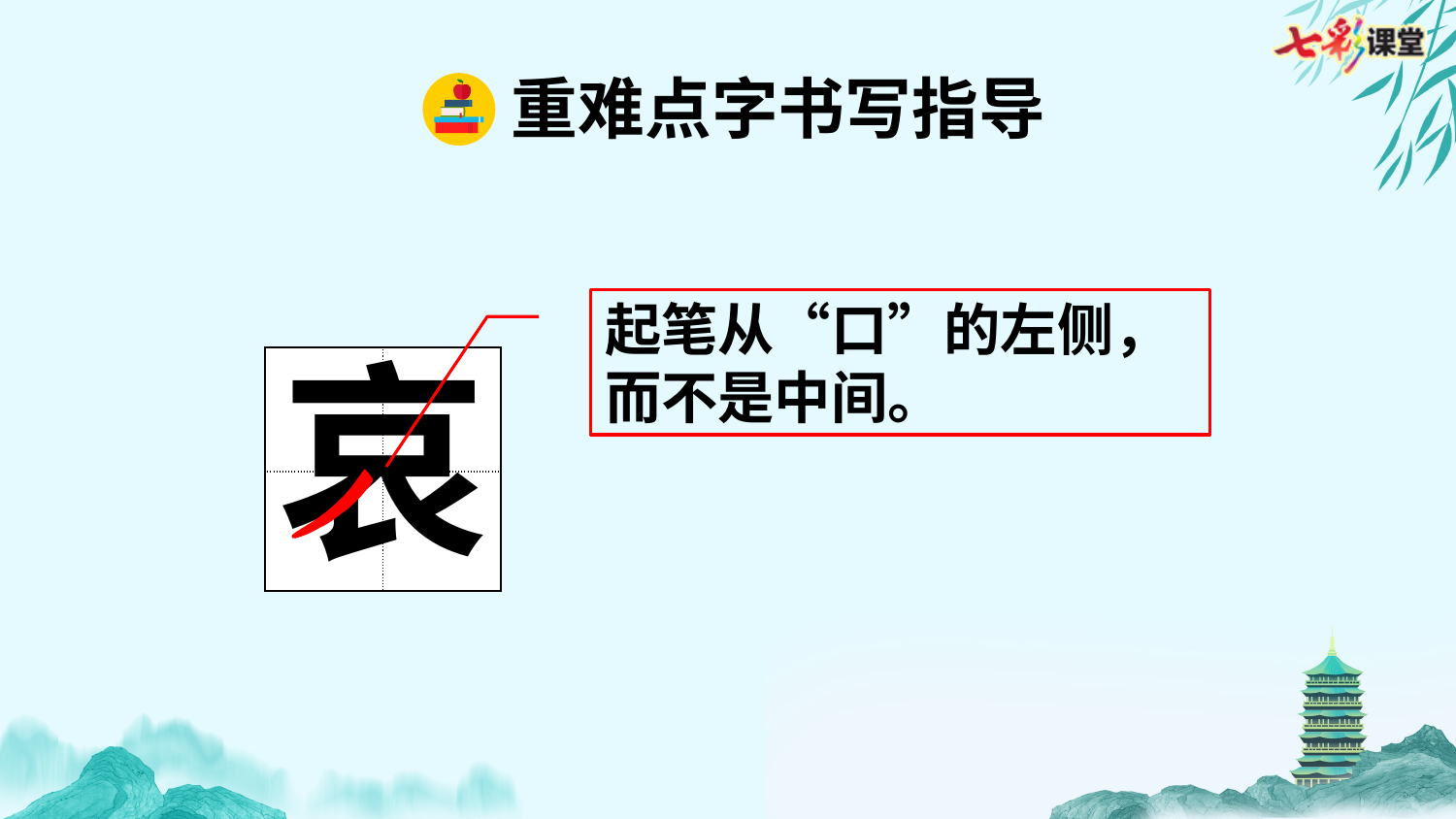

重难点字书写指导

起笔从“口”的左侧，而不是中间。
哀
|  |  |
| --- | --- |
|  |  |